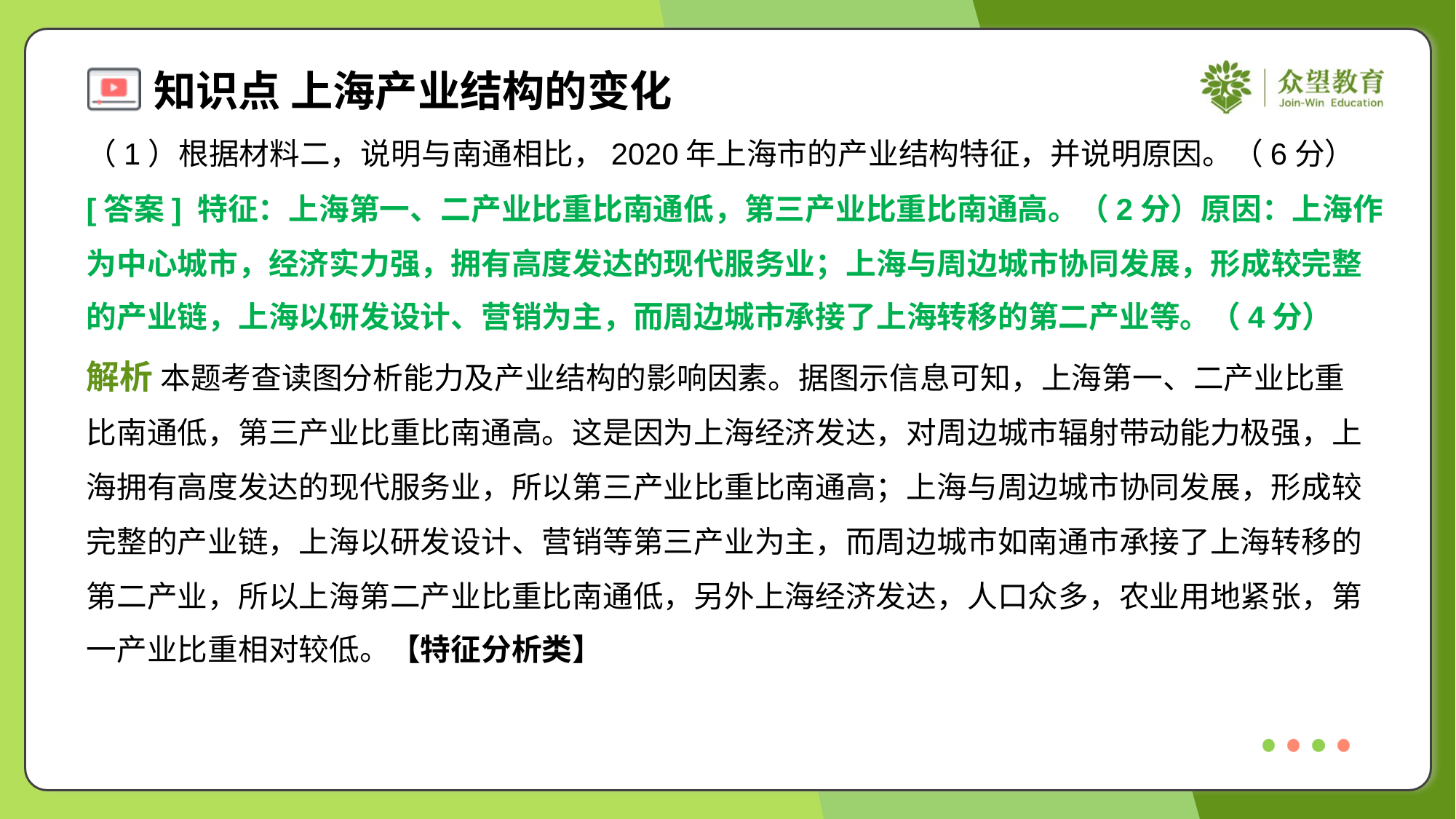

（1）根据材料二，说明与南通相比，2020年上海市的产业结构特征，并说明原因。（6分）
[答案] 特征：上海第一、二产业比重比南通低，第三产业比重比南通高。（2分）原因：上海作
为中心城市，经济实力强，拥有高度发达的现代服务业；上海与周边城市协同发展，形成较完整
的产业链，上海以研发设计、营销为主，而周边城市承接了上海转移的第二产业等。（4分）
解析 本题考查读图分析能力及产业结构的影响因素。据图示信息可知，上海第一、二产业比重
比南通低，第三产业比重比南通高。这是因为上海经济发达，对周边城市辐射带动能力极强，上
海拥有高度发达的现代服务业，所以第三产业比重比南通高；上海与周边城市协同发展，形成较
完整的产业链，上海以研发设计、营销等第三产业为主，而周边城市如南通市承接了上海转移的
第二产业，所以上海第二产业比重比南通低，另外上海经济发达，人口众多，农业用地紧张，第
一产业比重相对较低。【特征分析类】